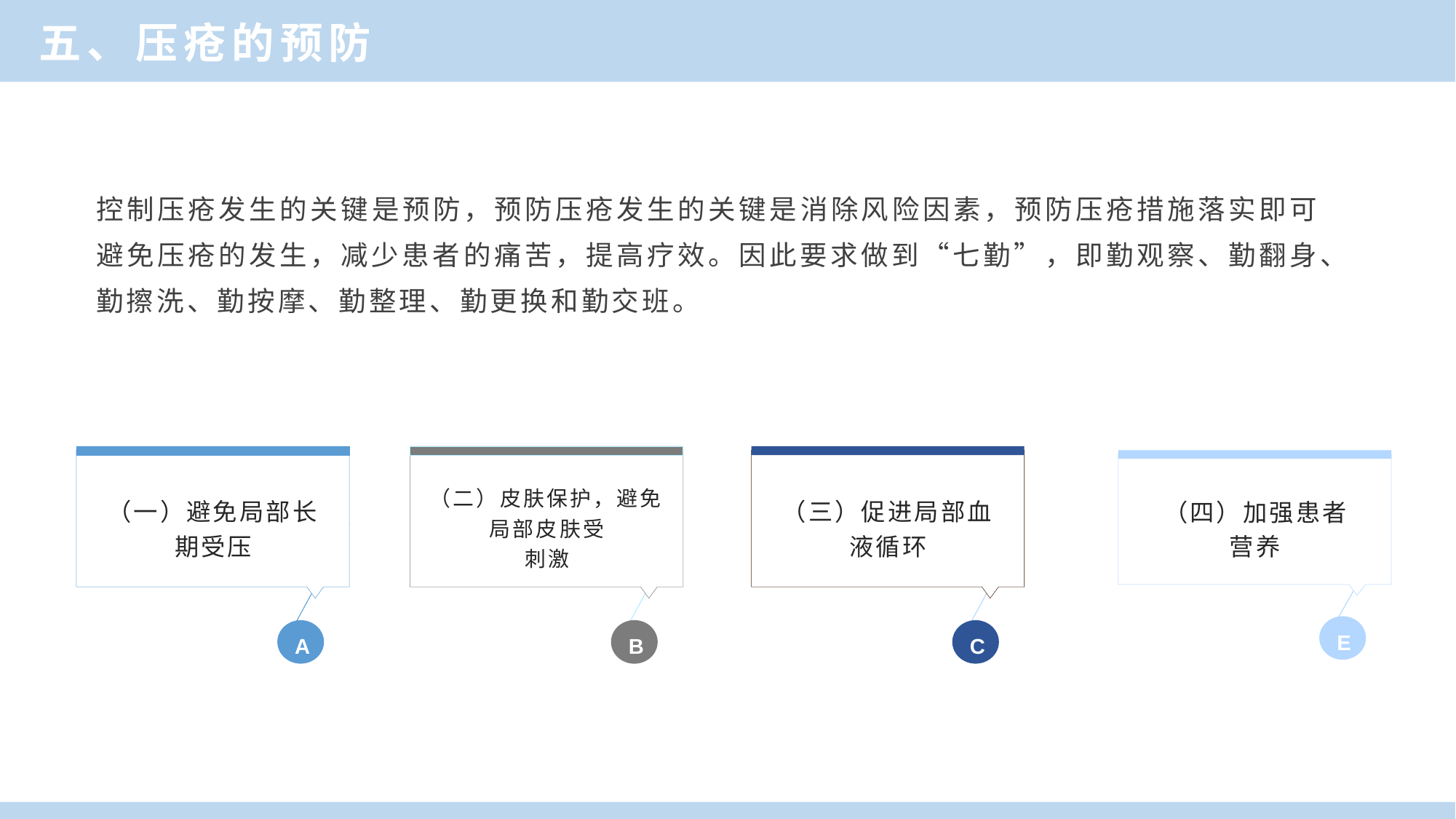

五、压疮的预防
控制压疮发生的关键是预防，预防压疮发生的关键是消除风险因素，预防压疮措施落实即可避免压疮的发生，减少患者的痛苦，提高疗效。因此要求做到“七勤”，即勤观察、勤翻身、勤擦洗、勤按摩、勤整理、勤更换和勤交班。

（一）避免局部长期受压
A

（二）皮肤保护，避免局部皮肤受
刺激
B

（三）促进局部血液循环
C

（四）加强患者
营养
E